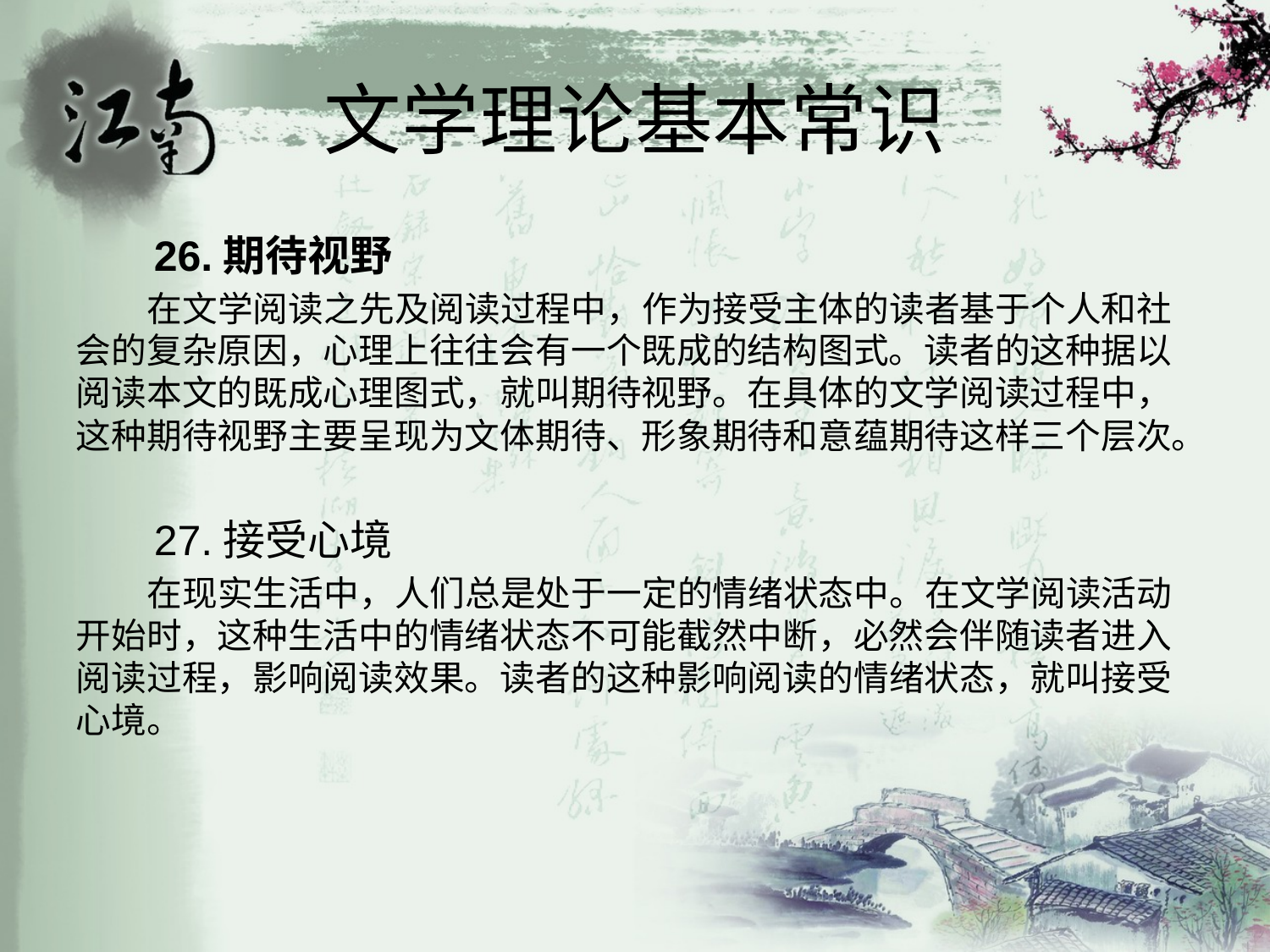

# 文学理论基本常识
        26.期待视野
        在文学阅读之先及阅读过程中，作为接受主体的读者基于个人和社会的复杂原因，心理上往往会有一个既成的结构图式。读者的这种据以阅读本文的既成心理图式，就叫期待视野。在具体的文学阅读过程中，这种期待视野主要呈现为文体期待、形象期待和意蕴期待这样三个层次。

        27.接受心境
        在现实生活中，人们总是处于一定的情绪状态中。在文学阅读活动开始时，这种生活中的情绪状态不可能截然中断，必然会伴随读者进入阅读过程，影响阅读效果。读者的这种影响阅读的情绪状态，就叫接受心境。